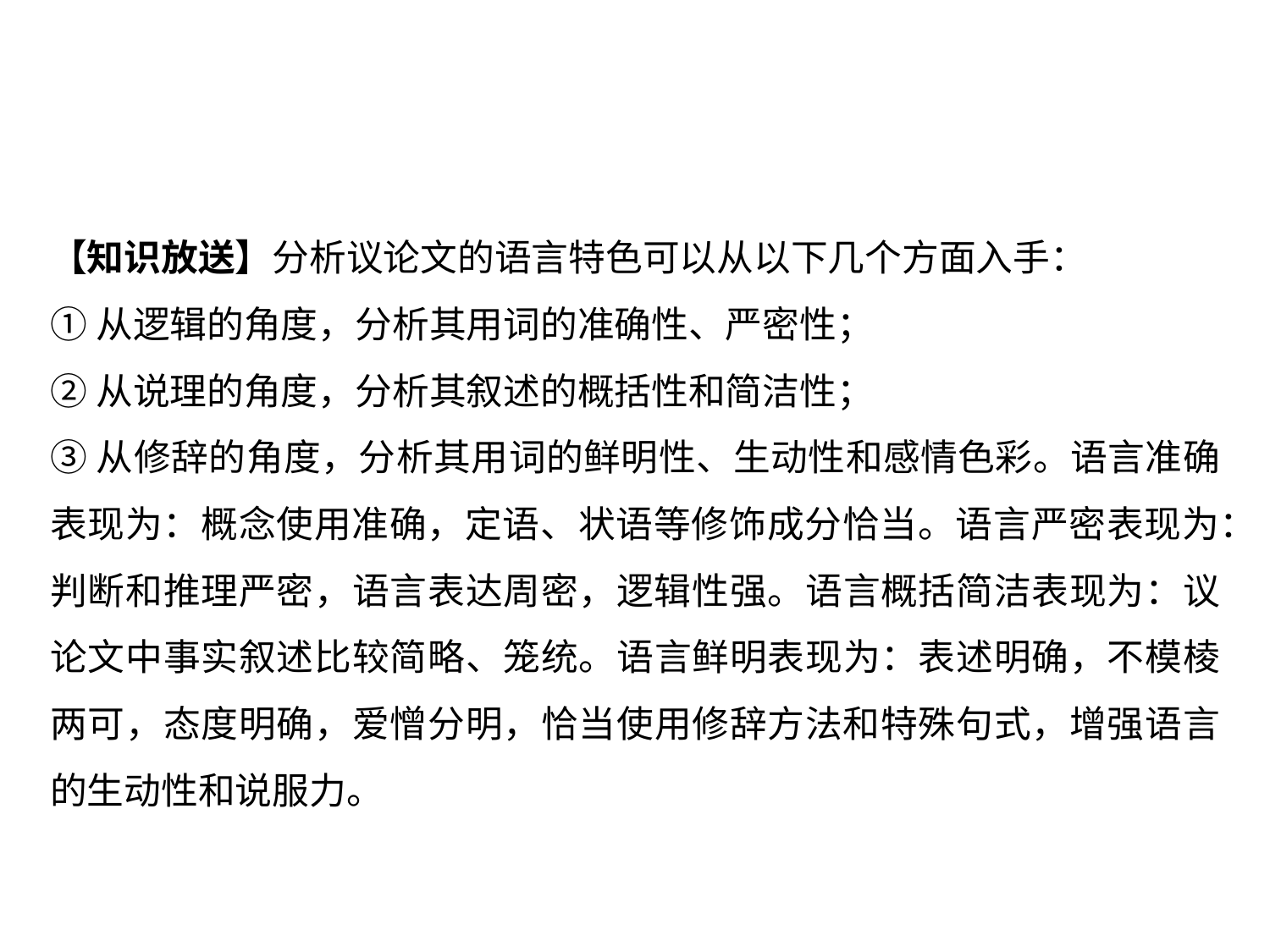

【知识放送】分析议论文的语言特色可以从以下几个方面入手：
①从逻辑的角度，分析其用词的准确性、严密性；
②从说理的角度，分析其叙述的概括性和简洁性；
③从修辞的角度，分析其用词的鲜明性、生动性和感情色彩。语言准确表现为：概念使用准确，定语、状语等修饰成分恰当。语言严密表现为：判断和推理严密，语言表达周密，逻辑性强。语言概括简洁表现为：议论文中事实叙述比较简略、笼统。语言鲜明表现为：表述明确，不模棱两可，态度明确，爱憎分明，恰当使用修辞方法和特殊句式，增强语言的生动性和说服力。